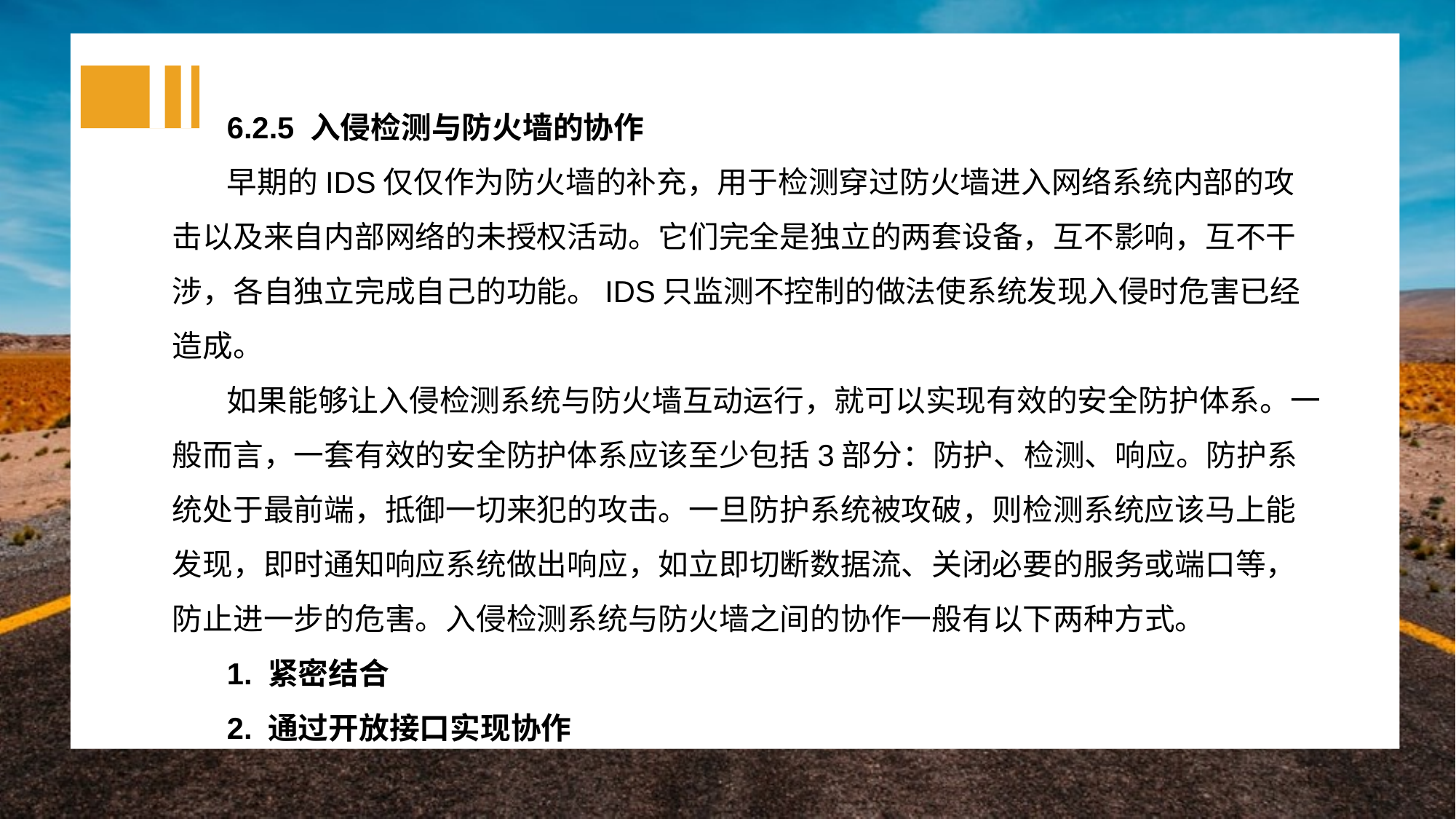

6.2.5 入侵检测与防火墙的协作
早期的IDS仅仅作为防火墙的补充，用于检测穿过防火墙进入网络系统内部的攻击以及来自内部网络的未授权活动。它们完全是独立的两套设备，互不影响，互不干涉，各自独立完成自己的功能。IDS只监测不控制的做法使系统发现入侵时危害已经造成。
如果能够让入侵检测系统与防火墙互动运行，就可以实现有效的安全防护体系。一般而言，一套有效的安全防护体系应该至少包括3部分：防护、检测、响应。防护系统处于最前端，抵御一切来犯的攻击。一旦防护系统被攻破，则检测系统应该马上能发现，即时通知响应系统做出响应，如立即切断数据流、关闭必要的服务或端口等，防止进一步的危害。入侵检测系统与防火墙之间的协作一般有以下两种方式。
1. 紧密结合
2. 通过开放接口实现协作